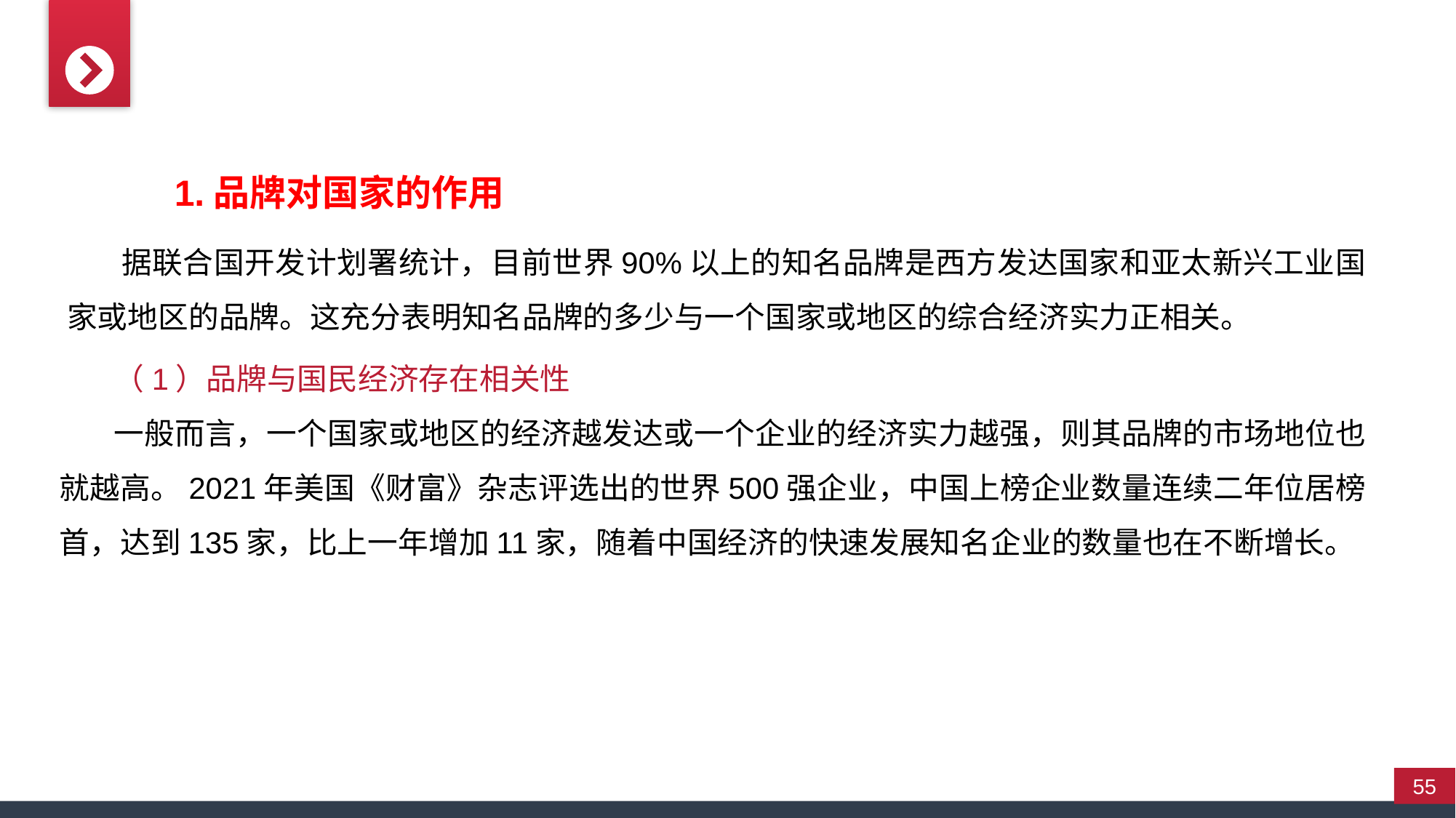

1.品牌对国家的作用
据联合国开发计划署统计，目前世界90%以上的知名品牌是西方发达国家和亚太新兴工业国家或地区的品牌。这充分表明知名品牌的多少与一个国家或地区的综合经济实力正相关。
（1）品牌与国民经济存在相关性
一般而言，一个国家或地区的经济越发达或一个企业的经济实力越强，则其品牌的市场地位也就越高。2021年美国《财富》杂志评选出的世界500强企业，中国上榜企业数量连续二年位居榜首，达到135家，比上一年增加11家，随着中国经济的快速发展知名企业的数量也在不断增长。